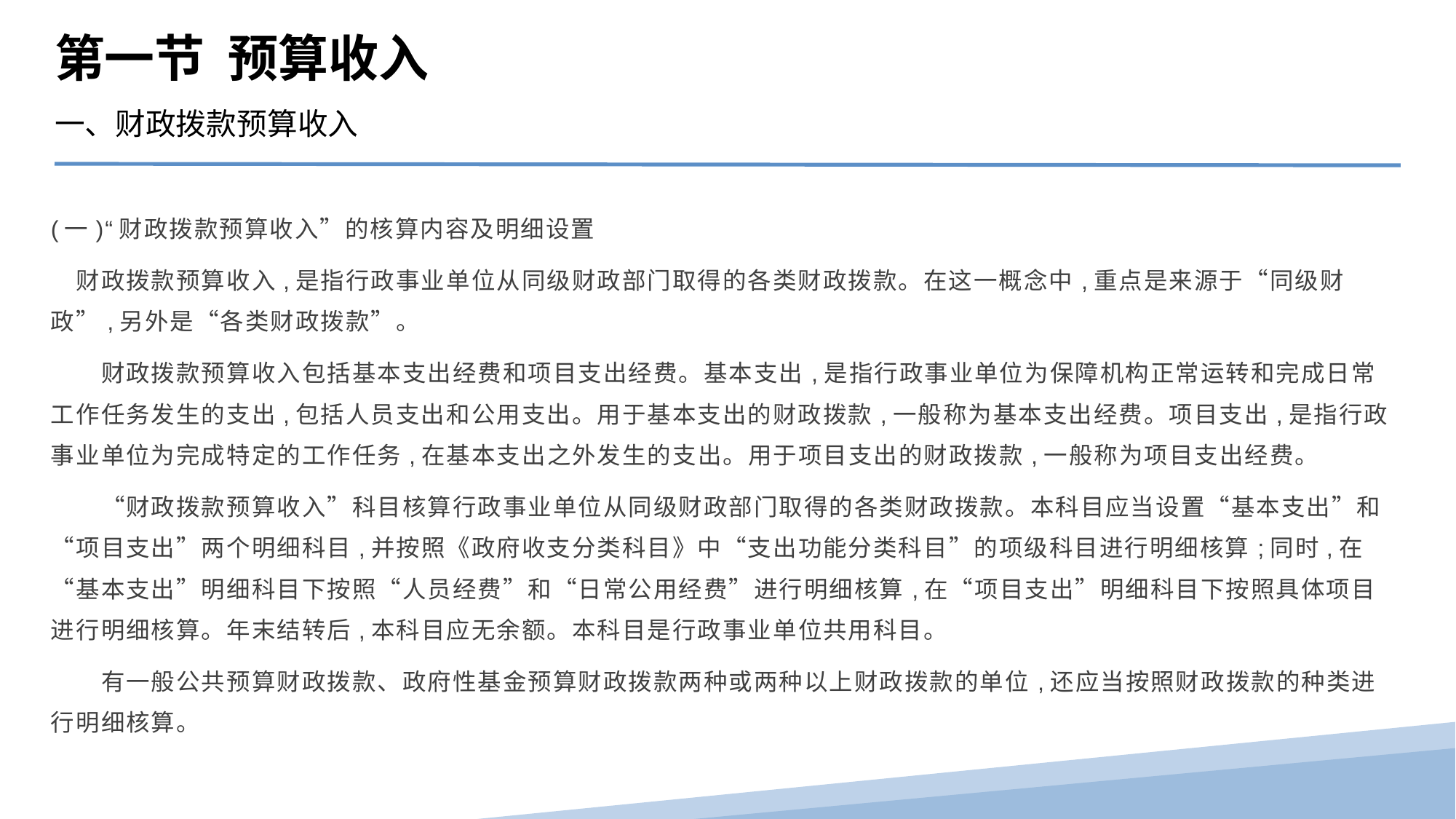

第一节  预算收入
一、财政拨款预算收入
(一)“财政拨款预算收入”的核算内容及明细设置
　财政拨款预算收入,是指行政事业单位从同级财政部门取得的各类财政拨款。在这一概念中,重点是来源于“同级财政”,另外是“各类财政拨款”。
　　财政拨款预算收入包括基本支出经费和项目支出经费。基本支出,是指行政事业单位为保障机构正常运转和完成日常工作任务发生的支出,包括人员支出和公用支出。用于基本支出的财政拨款,一般称为基本支出经费。项目支出,是指行政事业单位为完成特定的工作任务,在基本支出之外发生的支出。用于项目支出的财政拨款,一般称为项目支出经费。
　　“财政拨款预算收入”科目核算行政事业单位从同级财政部门取得的各类财政拨款。本科目应当设置“基本支出”和“项目支出”两个明细科目,并按照《政府收支分类科目》中“支出功能分类科目”的项级科目进行明细核算;同时,在“基本支出”明细科目下按照“人员经费”和“日常公用经费”进行明细核算,在“项目支出”明细科目下按照具体项目进行明细核算。年末结转后,本科目应无余额。本科目是行政事业单位共用科目。
　　有一般公共预算财政拨款、政府性基金预算财政拨款两种或两种以上财政拨款的单位,还应当按照财政拨款的种类进行明细核算。